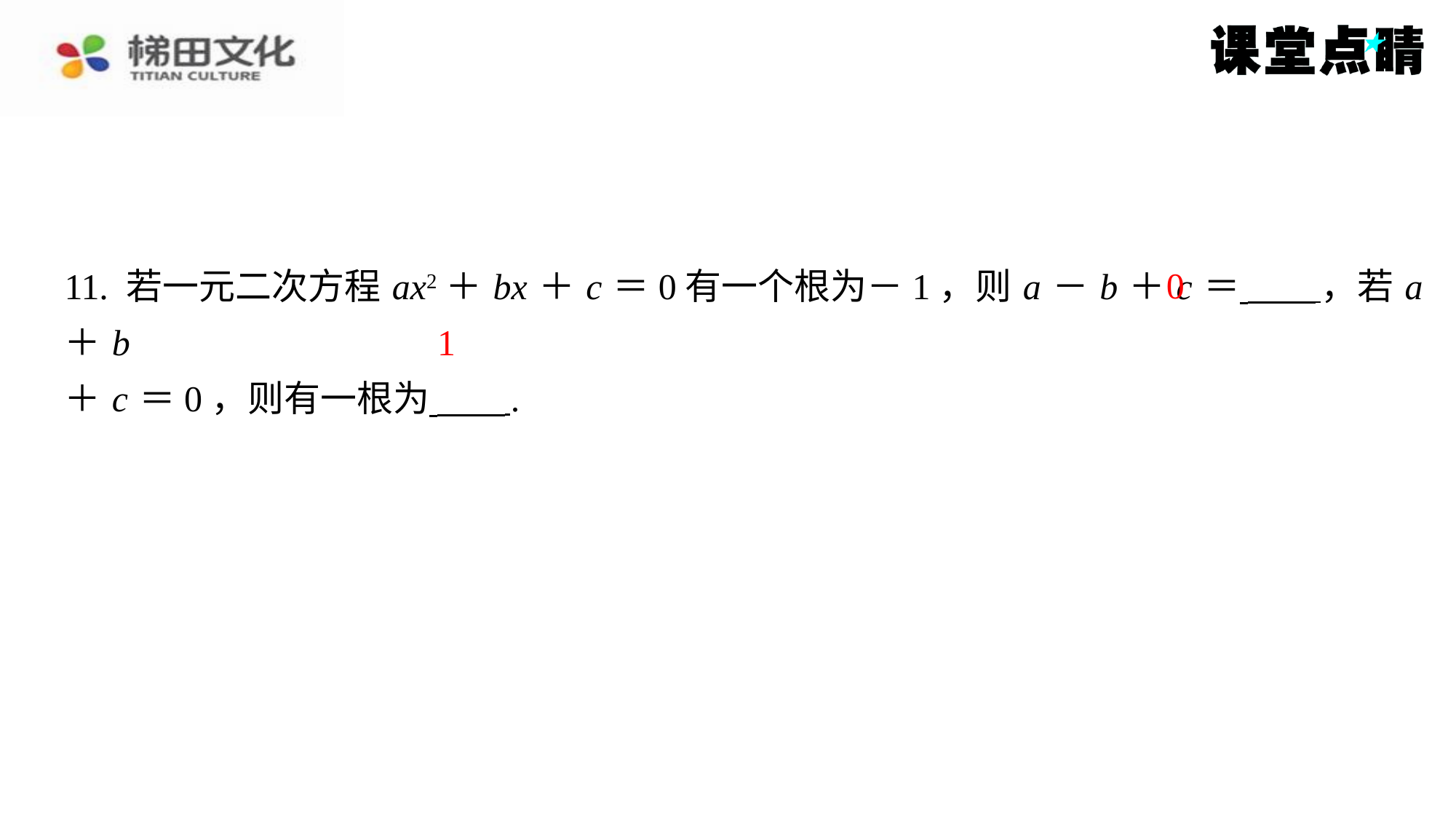

0
11. 若一元二次方程 ax2＋ bx ＋ c ＝0有一个根为－1，则 a － b ＋ c ＝            ，若 a ＋ b
＋ c ＝0，则有一根为            ⁠.
1